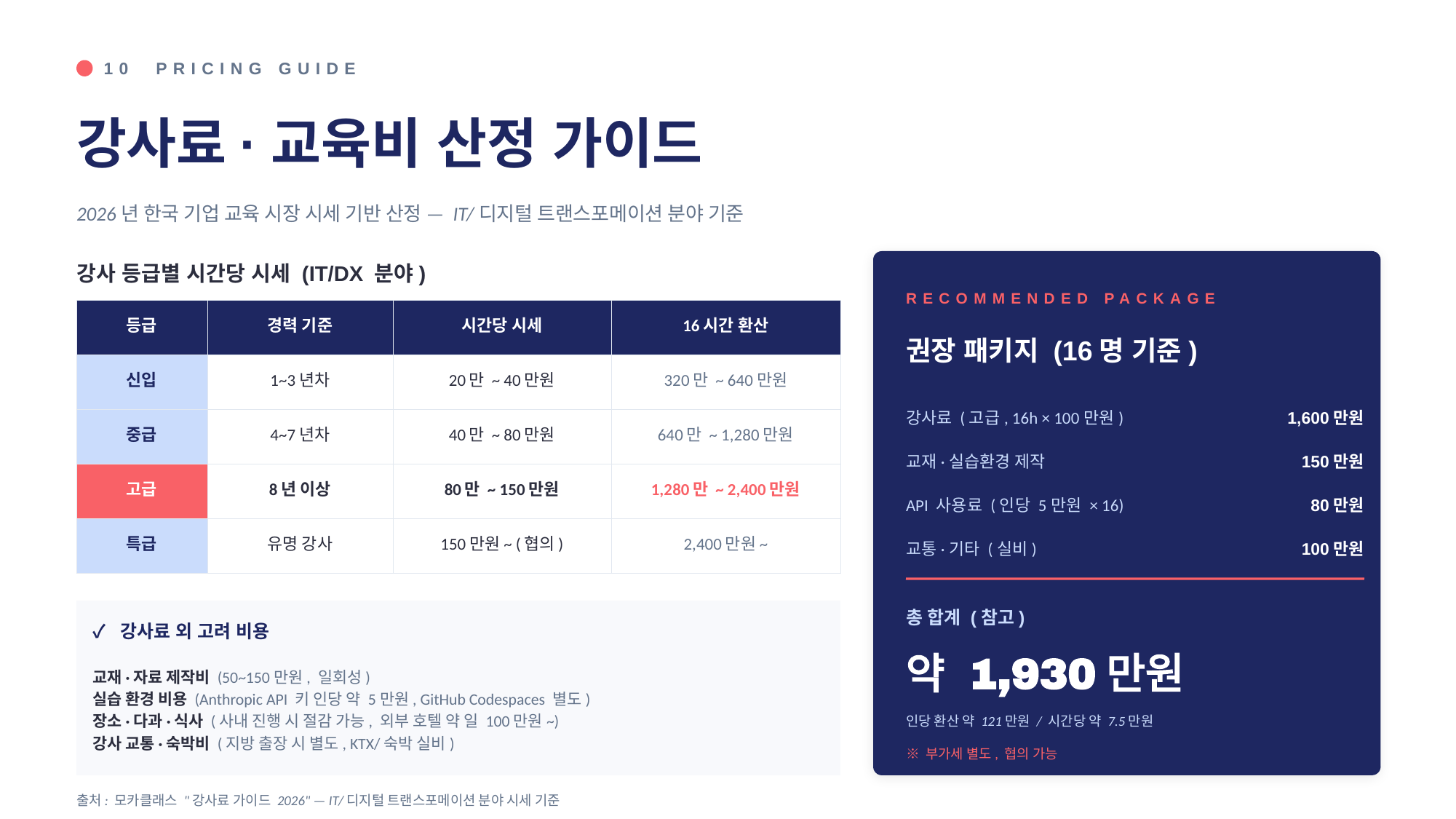

10  PRICING GUIDE

강사료·교육비 산정 가이드
2026년 한국 기업 교육 시장 시세 기반 산정 — IT/디지털 트랜스포메이션 분야 기준
강사 등급별 시간당 시세 (IT/DX 분야)

RECOMMENDED PACKAGE
| 등급 | 경력 기준 | 시간당 시세 | 16시간 환산 |
| --- | --- | --- | --- |
| 신입 | 1~3년차 | 20만 ~ 40만원 | 320만 ~ 640만원 |
| 중급 | 4~7년차 | 40만 ~ 80만원 | 640만 ~ 1,280만원 |
| 고급 | 8년 이상 | 80만 ~ 150만원 | 1,280만 ~ 2,400만원 |
| 특급 | 유명 강사 | 150만원~ (협의) | 2,400만원~ |
권장 패키지 (16명 기준)
강사료 (고급, 16h × 100만원)
1,600만원
교재·실습환경 제작
150만원
API 사용료 (인당 5만원 × 16)
80만원
교통·기타 (실비)
100만원

총 합계 (참고)

✓  강사료 외 고려 비용
약 1,930만원
교재·자료 제작비 (50~150만원, 일회성)
실습 환경 비용 (Anthropic API 키 인당 약 5만원, GitHub Codespaces 별도)
장소·다과·식사 (사내 진행 시 절감 가능, 외부 호텔 약 일 100만원~)
강사 교통·숙박비 (지방 출장 시 별도, KTX/숙박 실비)
인당 환산 약 121만원 / 시간당 약 7.5만원
※ 부가세 별도, 협의 가능
출처: 모카클래스 "강사료 가이드 2026" — IT/디지털 트랜스포메이션 분야 시세 기준